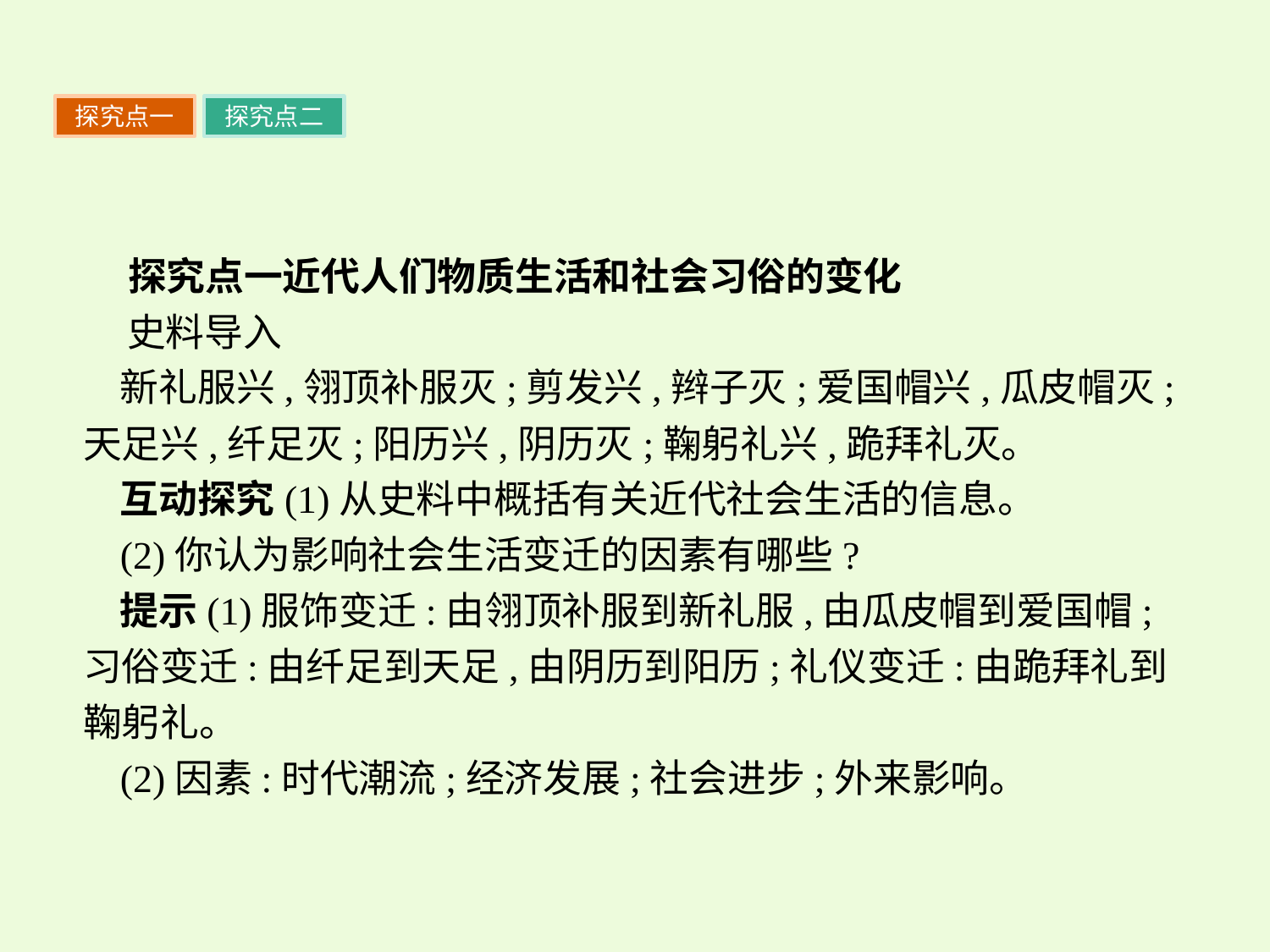

探究点一
探究点二
    探究点一近代人们物质生活和社会习俗的变化
    史料导入
新礼服兴,翎顶补服灭;剪发兴,辫子灭;爱国帽兴,瓜皮帽灭;天足兴,纤足灭;阳历兴,阴历灭;鞠躬礼兴,跪拜礼灭。
互动探究(1)从史料中概括有关近代社会生活的信息。
(2)你认为影响社会生活变迁的因素有哪些?
提示(1)服饰变迁:由翎顶补服到新礼服,由瓜皮帽到爱国帽;习俗变迁:由纤足到天足,由阴历到阳历;礼仪变迁:由跪拜礼到鞠躬礼。
(2)因素:时代潮流;经济发展;社会进步;外来影响。